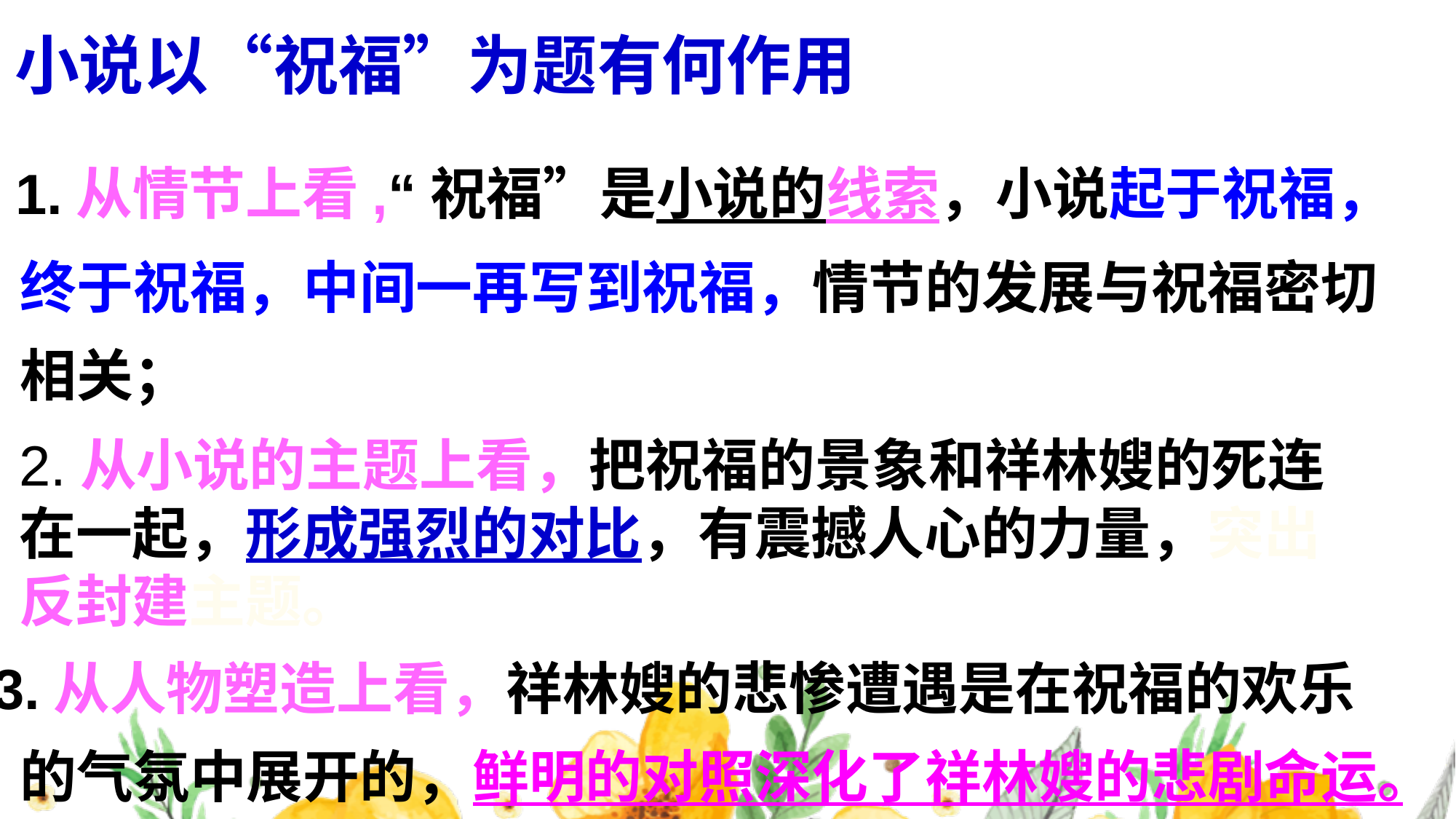

# 小说以“祝福”为题有何作用
 1.从情节上看,“祝福”是小说的线索，小说起于祝福，终于祝福，中间一再写到祝福，情节的发展与祝福密切相关；

3.从人物塑造上看，祥林嫂的悲惨遭遇是在祝福的欢乐的气氛中展开的，鲜明的对照深化了祥林嫂的悲剧命运。
2.从小说的主题上看，把祝福的景象和祥林嫂的死连在一起，形成强烈的对比，有震撼人心的力量，突出反封建主题。